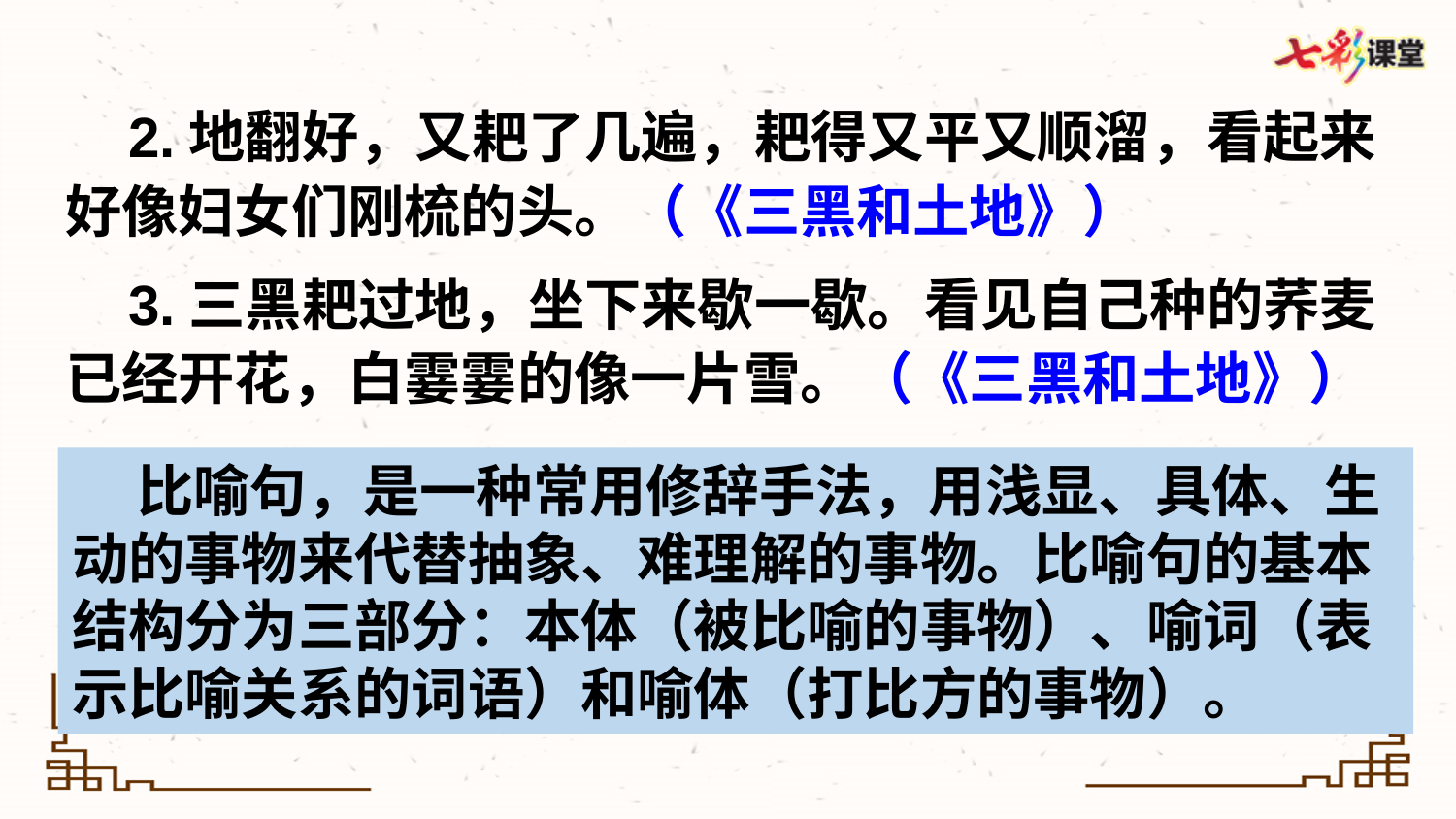

2.地翻好，又耙了几遍，耙得又平又顺溜，看起来好像妇女们刚梳的头。（《三黑和土地》）
    3.三黑耙过地，坐下来歇一歇。看见自己种的荞麦已经开花，白霎霎的像一片雪。（《三黑和土地》）
    比喻句，是一种常用修辞手法，用浅显、具体、生动的事物来代替抽象、难理解的事物。比喻句的基本结构分为三部分：本体（被比喻的事物）、喻词（表示比喻关系的词语）和喻体（打比方的事物）。